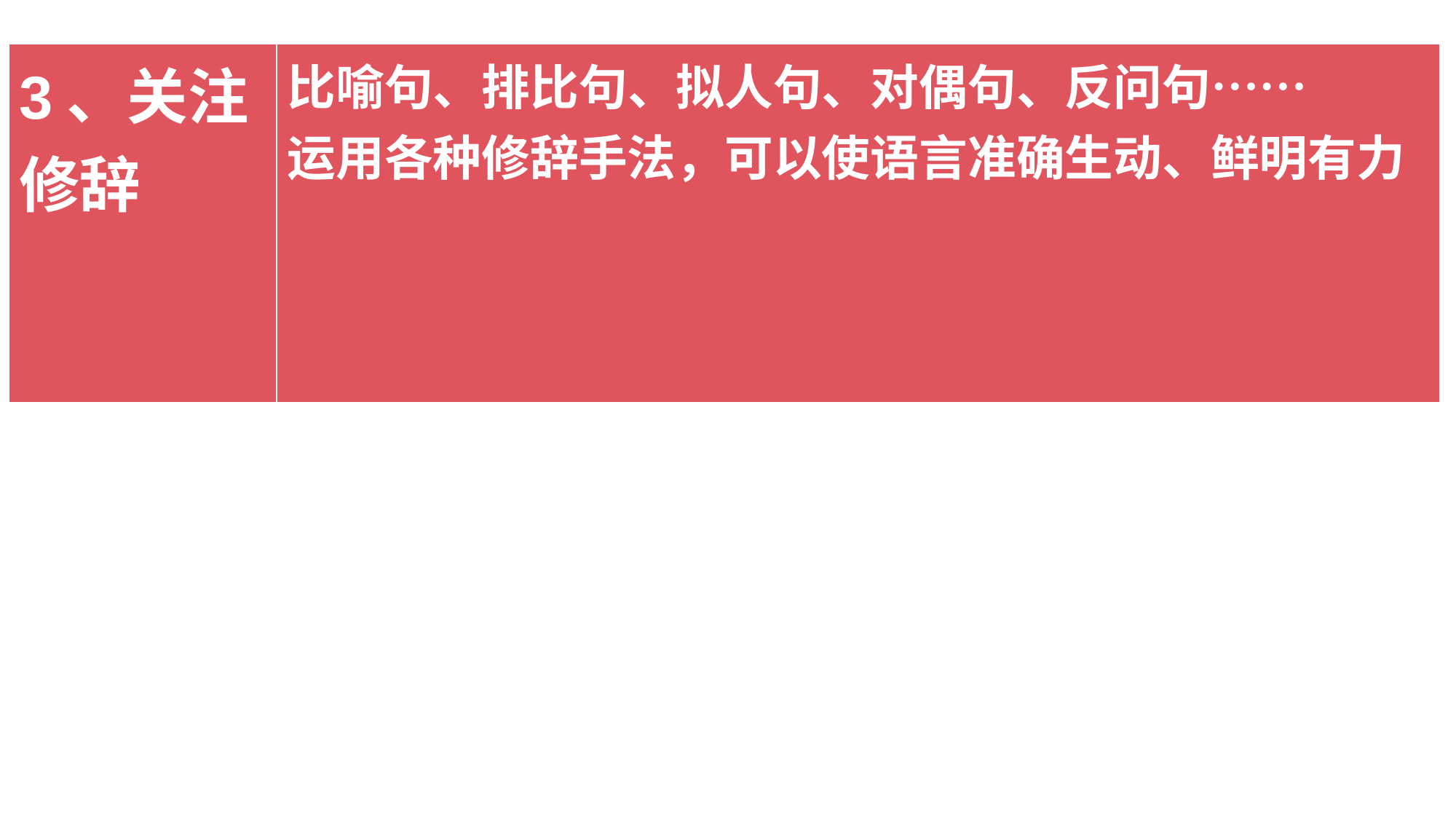

| 3、关注修辞 | 比喻句、排比句、拟人句、对偶句、反问句…… 运用各种修辞手法，可以使语言准确生动、鲜明有力 |
| --- | --- |
#